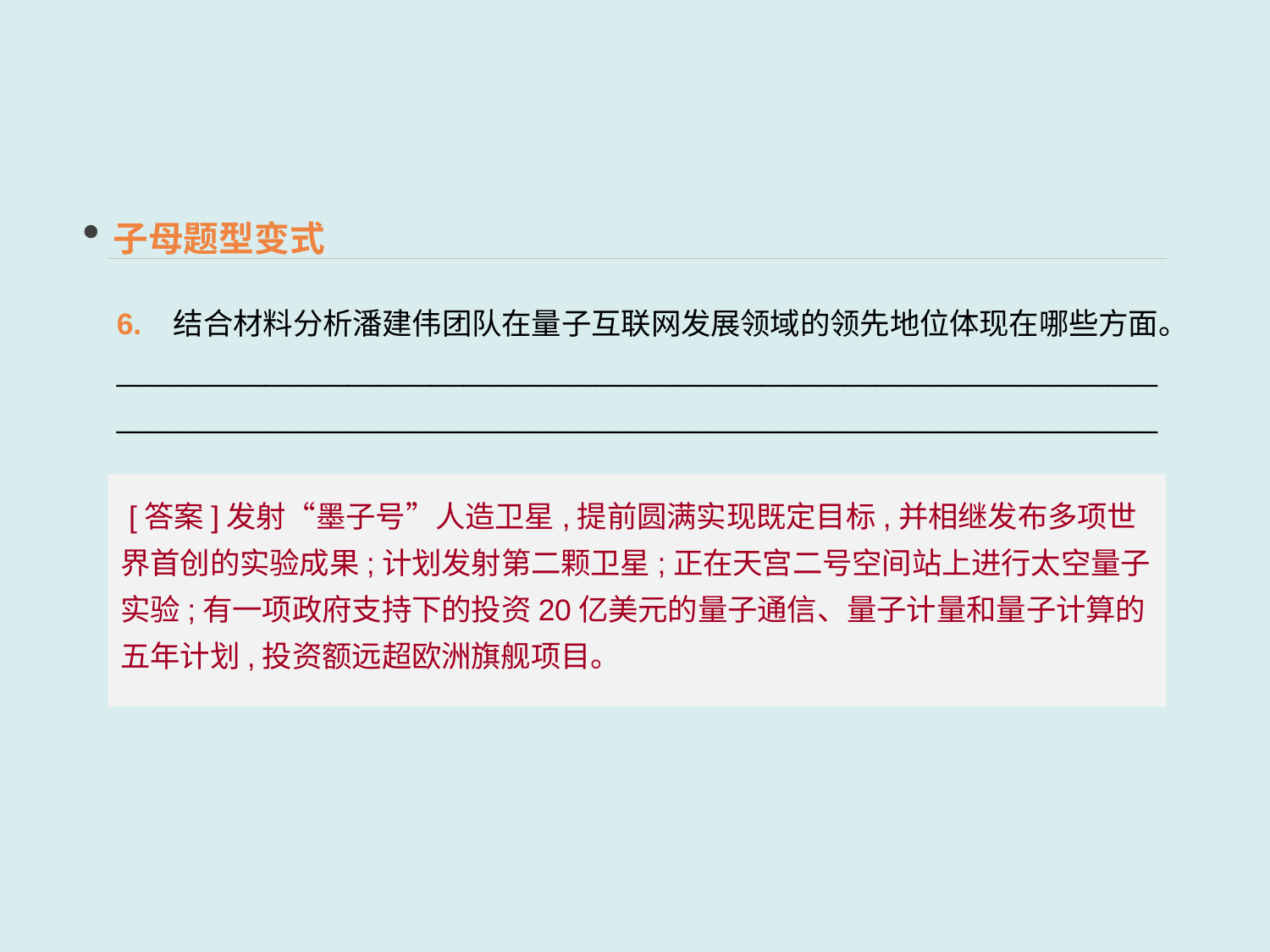

子母题型变式

6.   结合材料分析潘建伟团队在量子互联网发展领域的领先地位体现在哪些方面。
______________________________________________________________________________________________________________________________________________________________

 [答案]发射“墨子号”人造卫星,提前圆满实现既定目标,并相继发布多项世界首创的实验成果;计划发射第二颗卫星;正在天宫二号空间站上进行太空量子实验;有一项政府支持下的投资20亿美元的量子通信、量子计量和量子计算的五年计划,投资额远超欧洲旗舰项目。